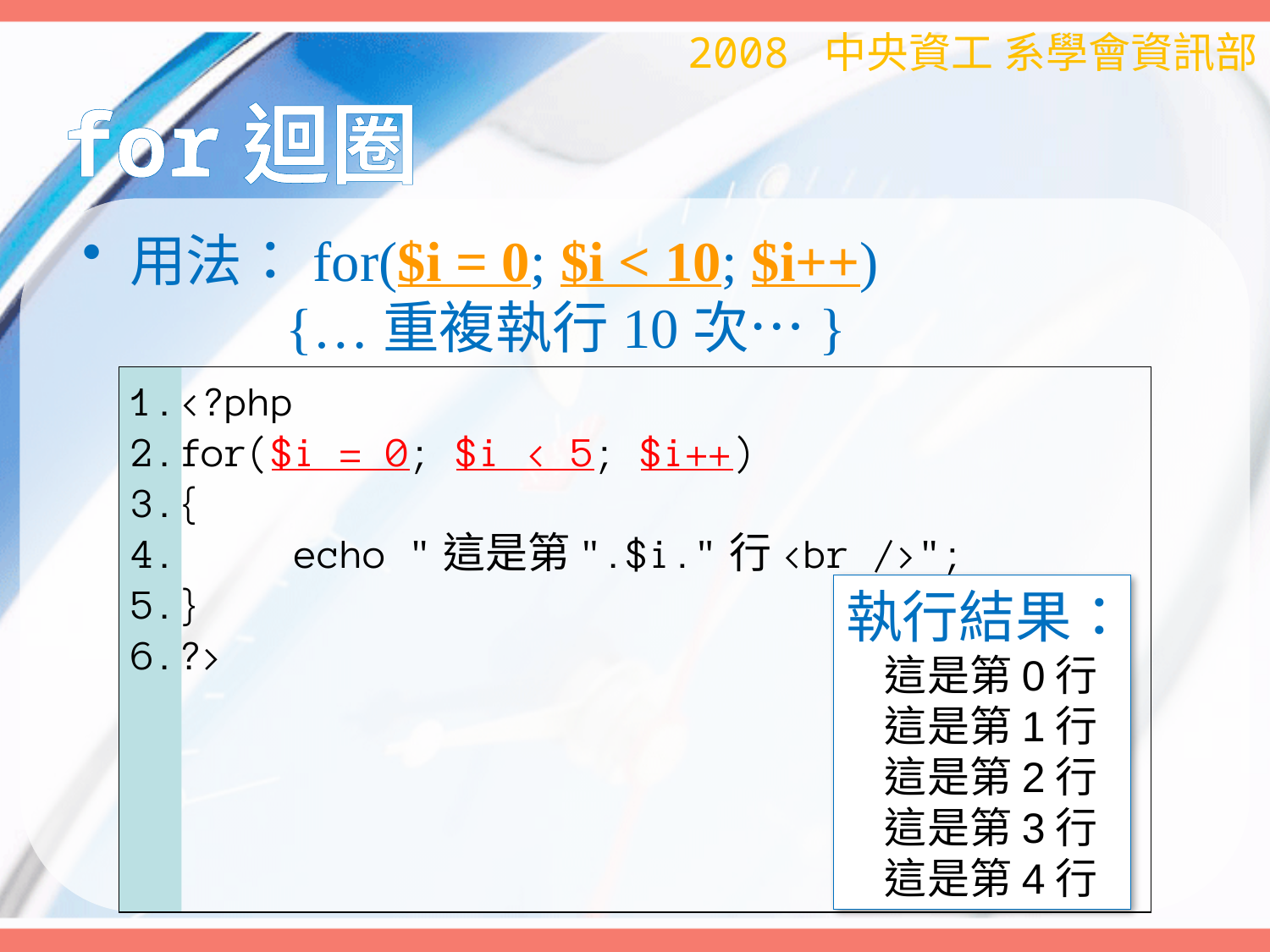

2008 中央資工 系學會資訊部
# for迴圈

用法：for($i = 0; $i < 10; $i++)
           {…重複執行10次…}

<?php
for($i = 0; $i < 5; $i++)
{
     echo "這是第".$i."行<br />";
}
?>
執行結果：
   這是第0行
   這是第1行
   這是第2行
   這是第3行
   這是第4行